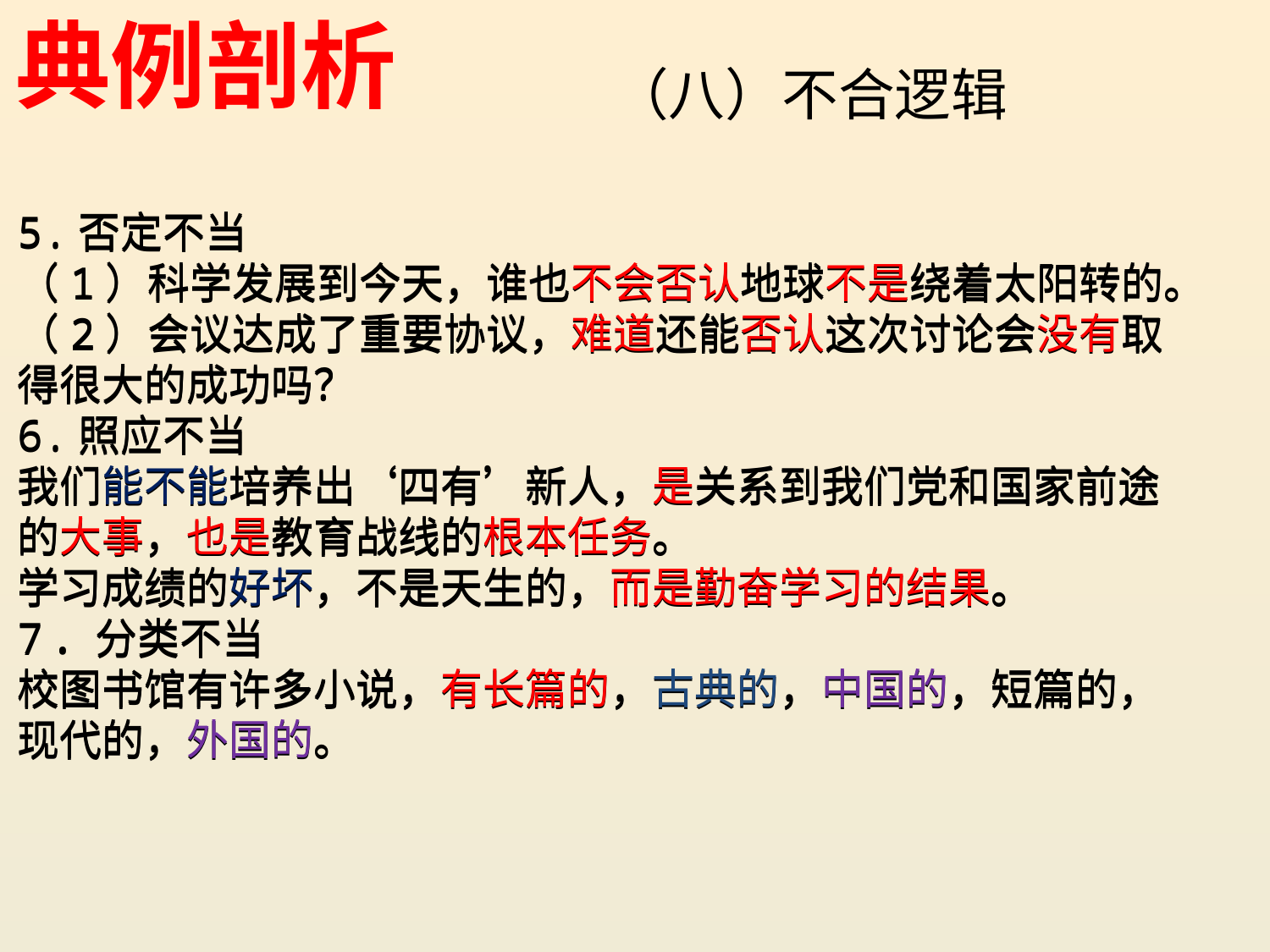

典例剖析
（八）不合逻辑
5.否定不当
（1）科学发展到今天，谁也不会否认地球不是绕着太阳转的。
（2）会议达成了重要协议，难道还能否认这次讨论会没有取得很大的成功吗？
6.照应不当
我们能不能培养出‘四有’新人，是关系到我们党和国家前途的大事，也是教育战线的根本任务。
学习成绩的好坏，不是天生的，而是勤奋学习的结果。
7．分类不当
校图书馆有许多小说，有长篇的，古典的，中国的，短篇的，现代的，外国的。
5.否定不当
（1）科学发展到今天，谁也不会否认地球不是绕着太阳转的。
（2）会议达成了重要协议，难道还能否认这次讨论会没有取得很大的成功吗？
6.照应不当
我们能不能培养出‘四有’新人，是关系到我们党和国家前途的大事，也是教育战线的根本任务。
学习成绩的好坏，不是天生的，而是勤奋学习的结果。
7．分类不当
校图书馆有许多小说，有长篇的，古典的，中国的，短篇的，现代的，外国的。